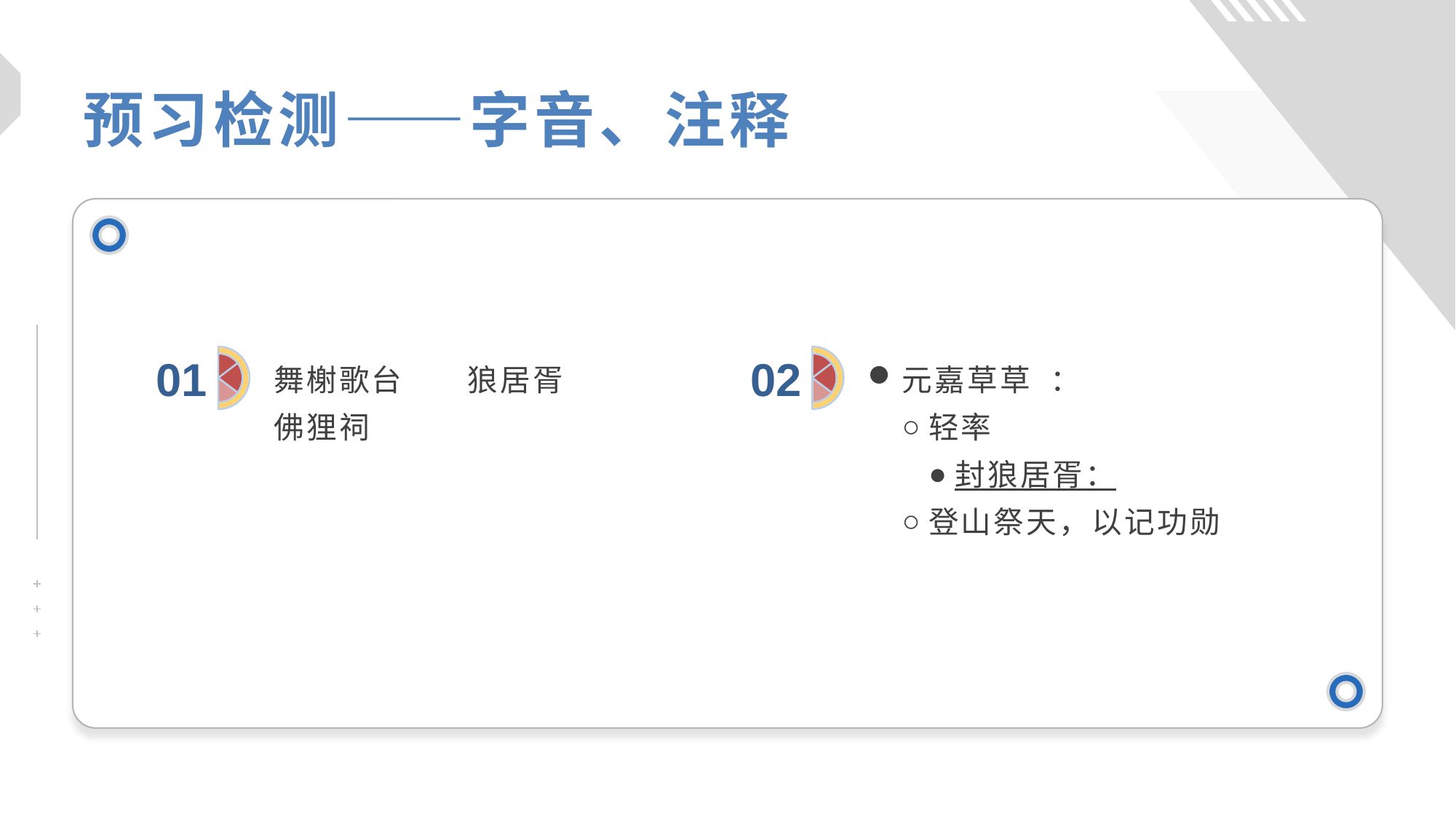

预习检测——字音、注释

01
舞榭歌台       狼居胥              佛狸祠
02
元嘉草草  ：
轻率
封狼居胥：
登山祭天，以记功勋